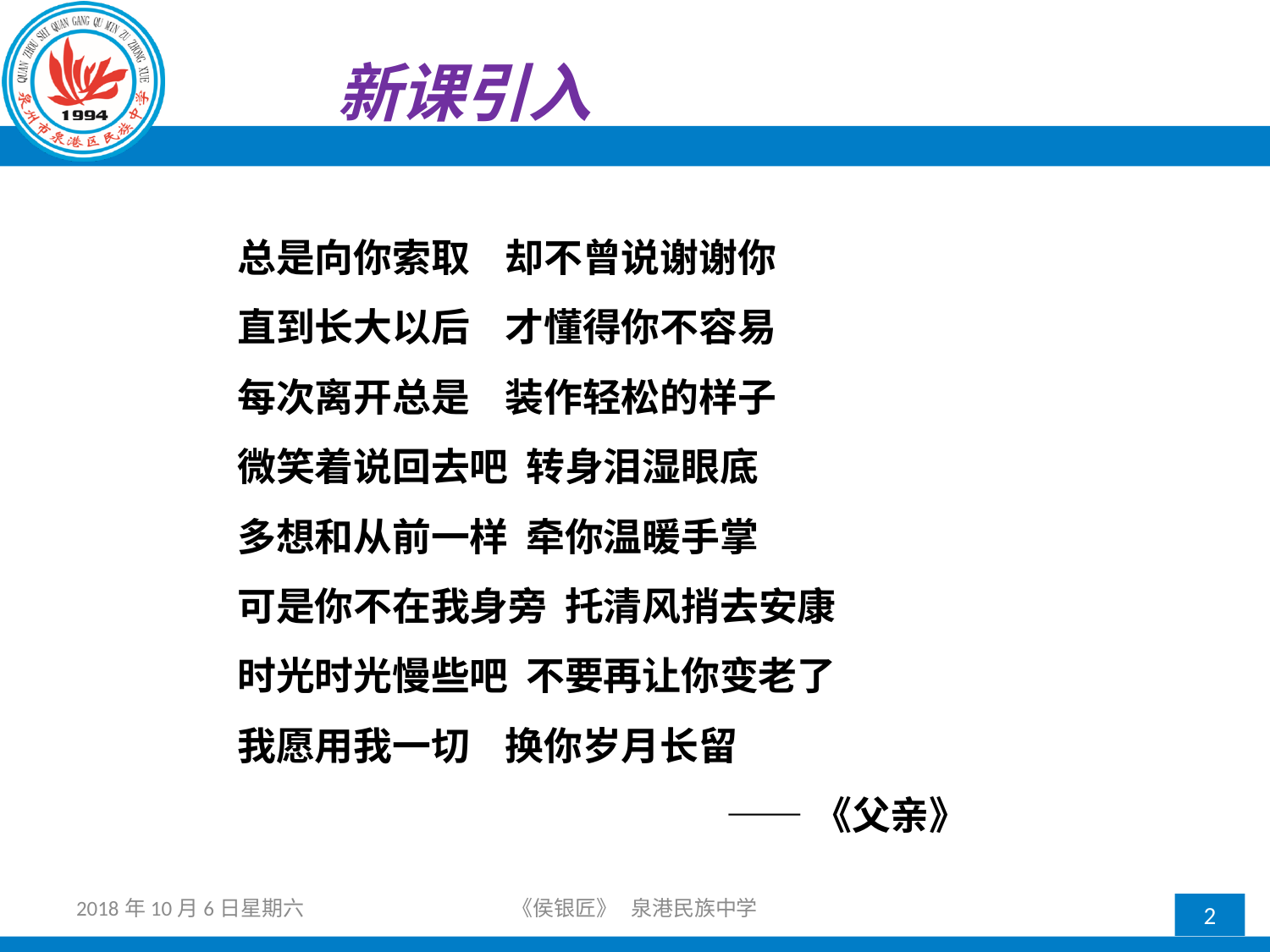

新课引入

总是向你索取    却不曾说谢谢你
直到长大以后    才懂得你不容易
每次离开总是    装作轻松的样子
微笑着说回去吧  转身泪湿眼底
多想和从前一样  牵你温暖手掌
可是你不在我身旁  托清风捎去安康
时光时光慢些吧  不要再让你变老了
我愿用我一切    换你岁月长留
——《父亲》
2018年10月6日星期六
《侯银匠》  泉港民族中学